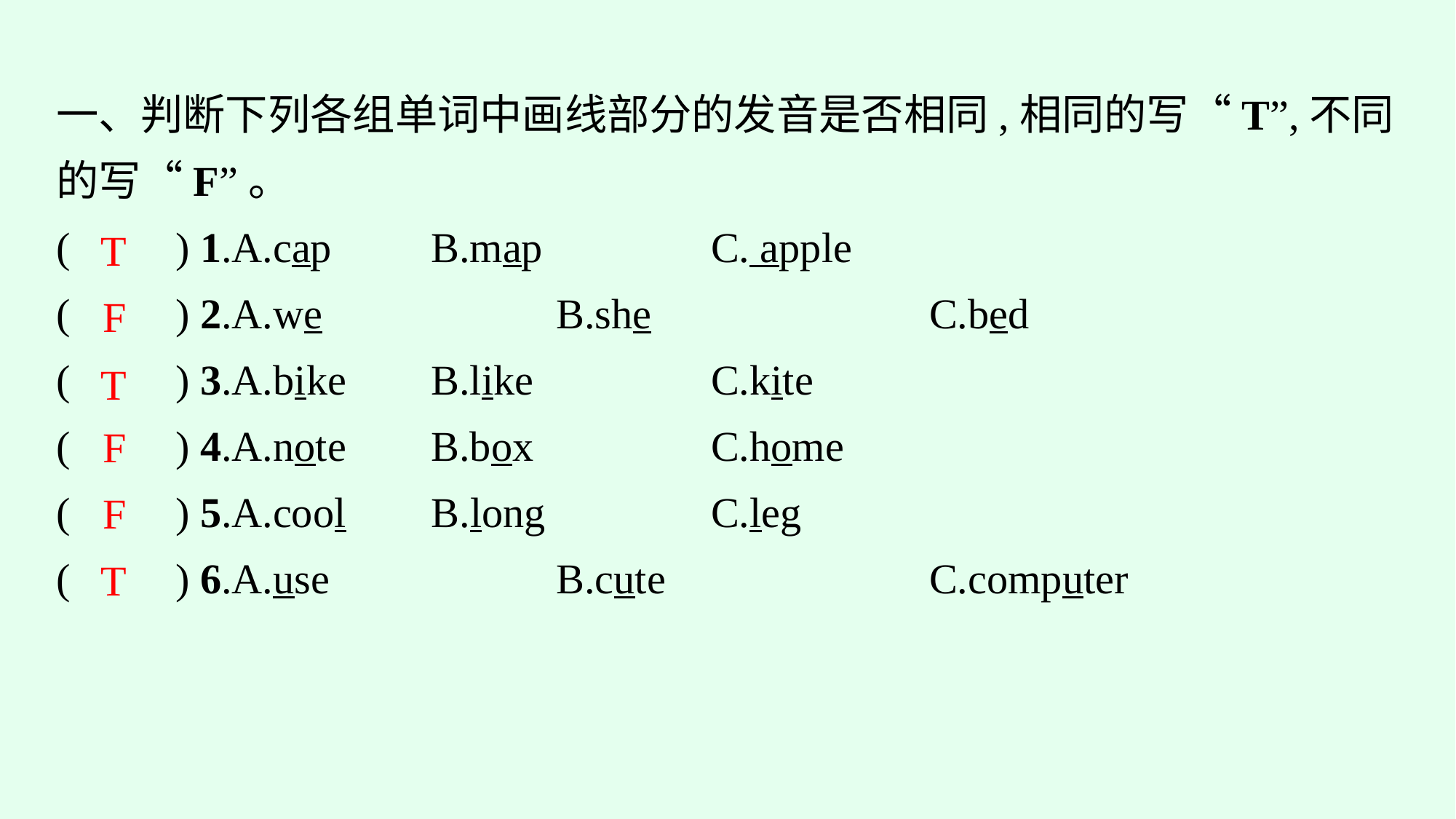

一、判断下列各组单词中画线部分的发音是否相同,相同的写“T”,不同的写“F”。
(　　) 1.A.cap　　	B.map　　　	C. apple
(　　) 2.A.we		B.she			C.bed
(　　) 3.A.bike	B.like			C.kite
(　　) 4.A.note	B.box			C.home
(　　) 5.A.cool	B.long			C.leg
(　　) 6.A.use		B.cute			C.computer
T
F
T
F
F
T